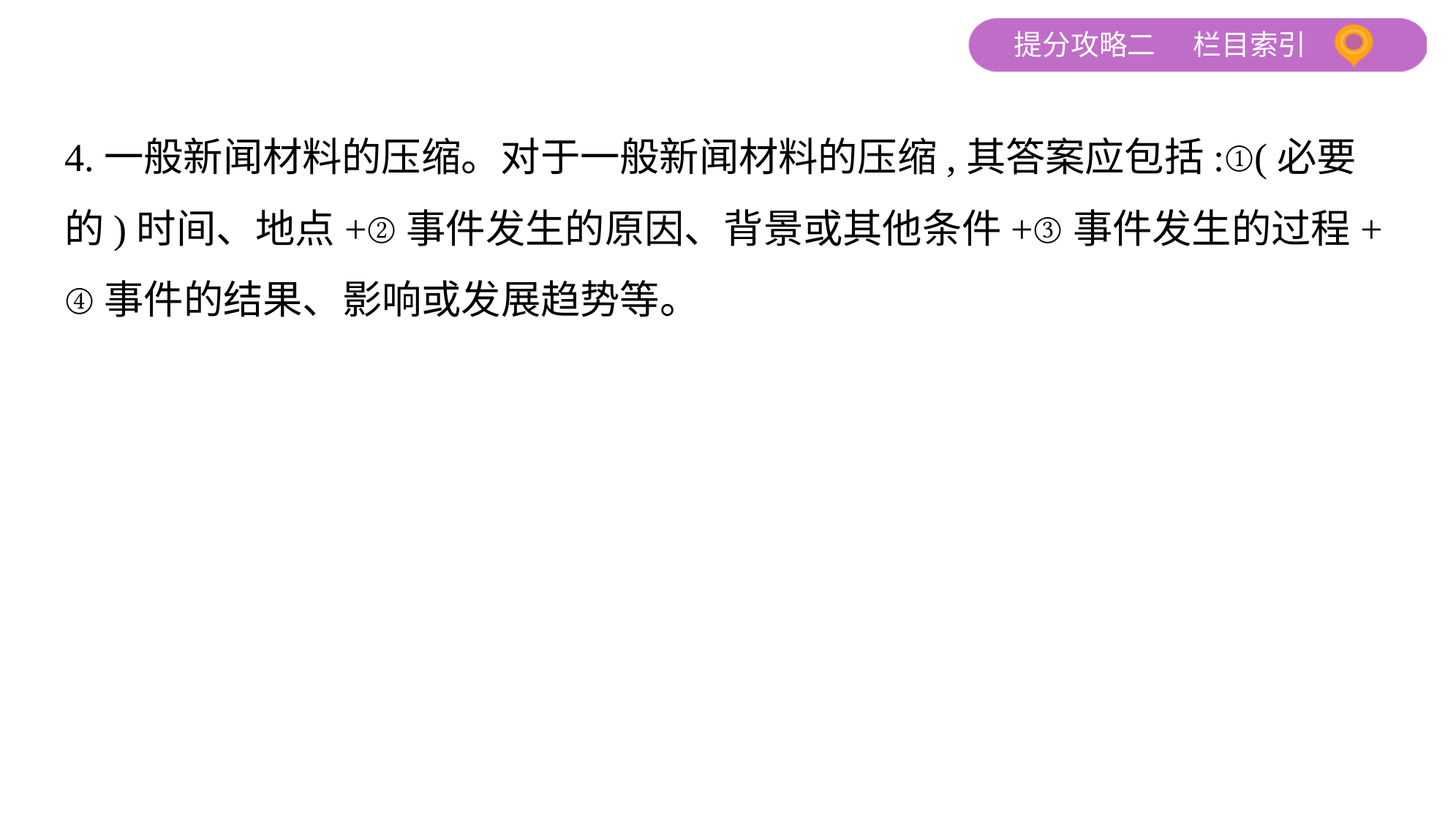

4.一般新闻材料的压缩。对于一般新闻材料的压缩,其答案应包括:①(必要
的)时间、地点+②事件发生的原因、背景或其他条件+③事件发生的过程+
④事件的结果、影响或发展趋势等。